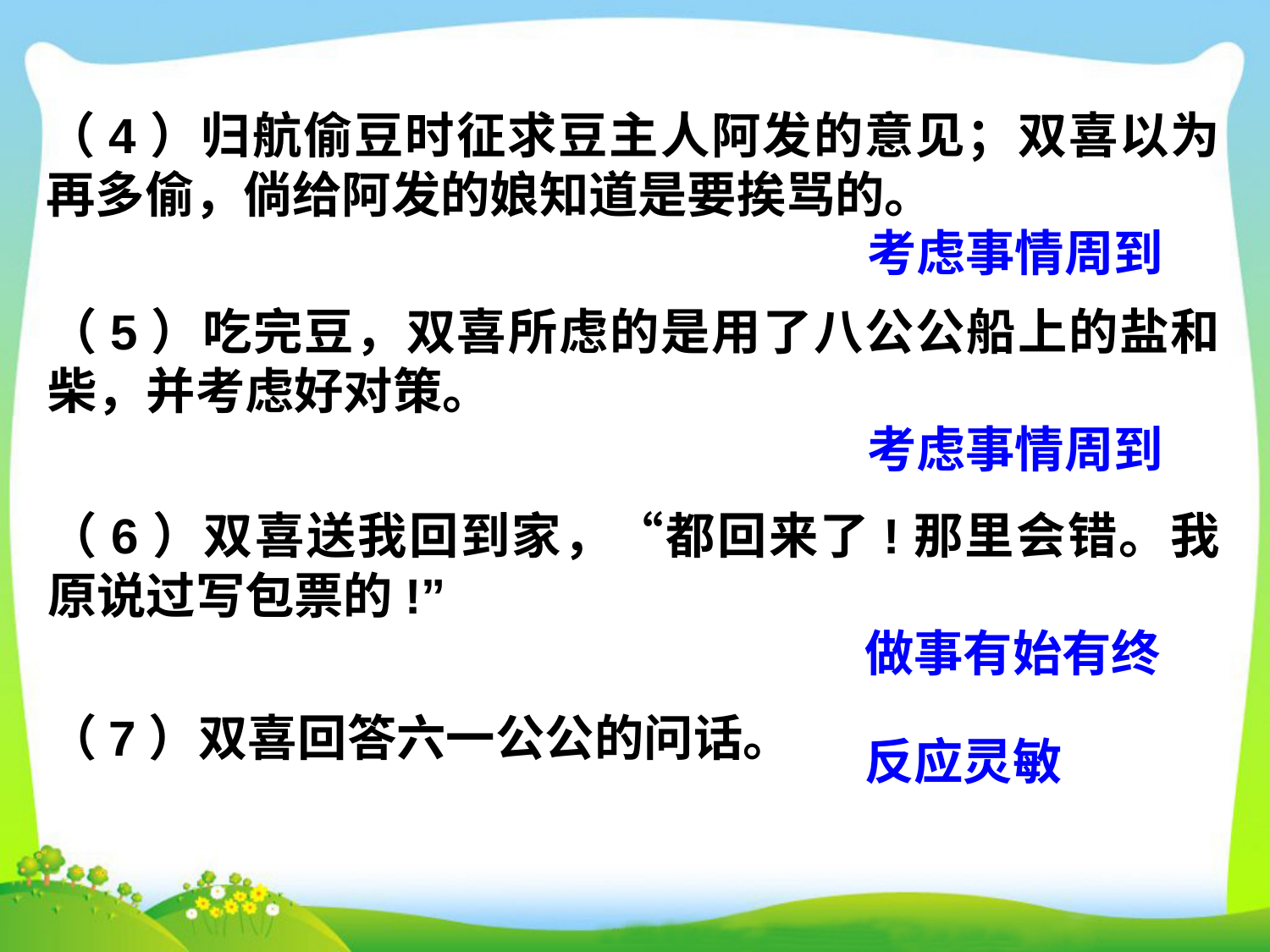

（4）归航偷豆时征求豆主人阿发的意见；双喜以为再多偷，倘给阿发的娘知道是要挨骂的。
考虑事情周到
（5）吃完豆，双喜所虑的是用了八公公船上的盐和柴，并考虑好对策。
考虑事情周到
（6）双喜送我回到家，“都回来了!那里会错。我原说过写包票的!”
做事有始有终
（7）双喜回答六一公公的问话。
反应灵敏